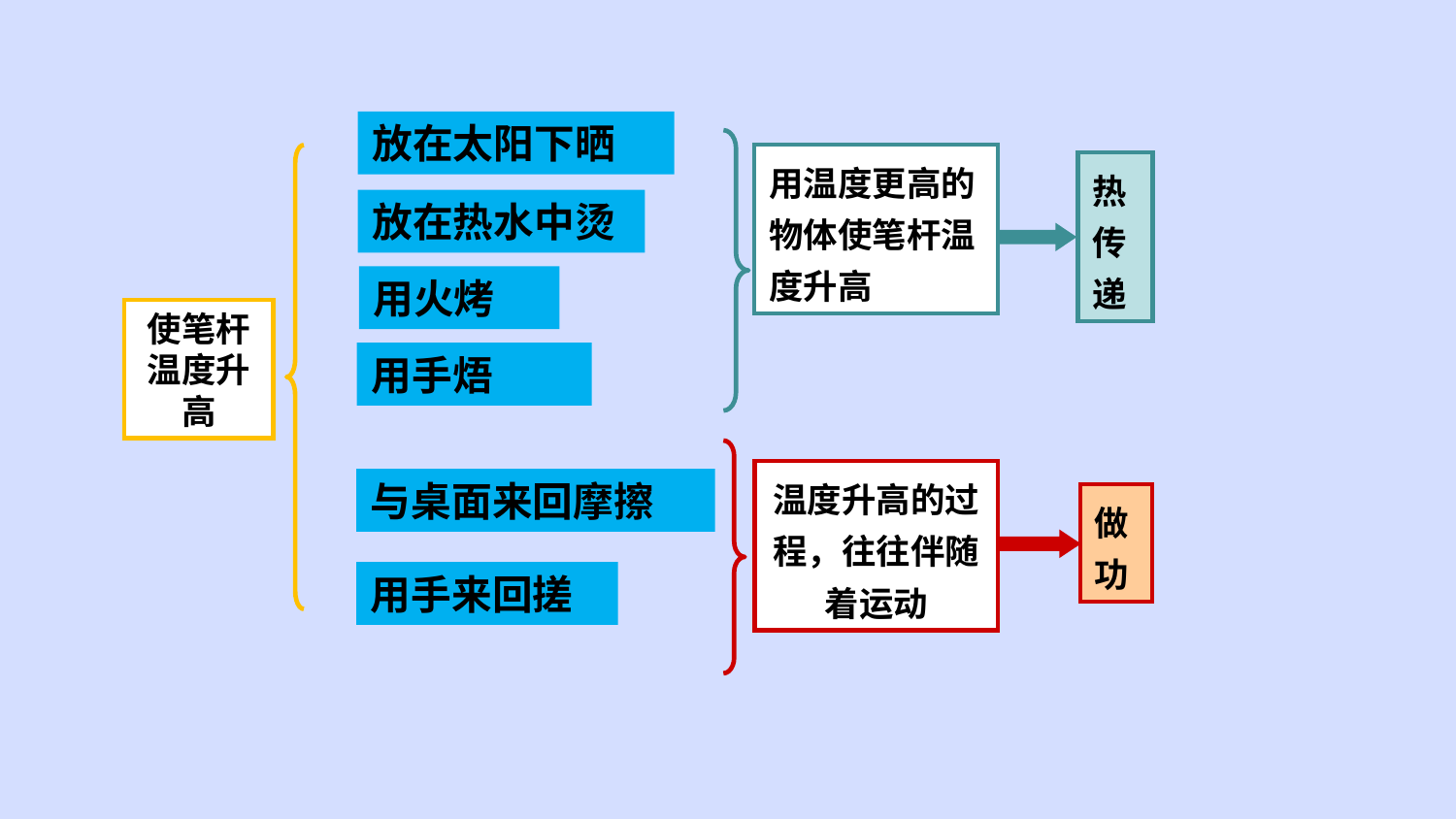

放在太阳下晒

用温度更高的物体使笔杆温度升高

使笔杆温度升高
热传递

放在热水中烫
用火烤
用手焐
温度升高的过程，往往伴随着运动

与桌面来回摩擦
做功

用手来回搓